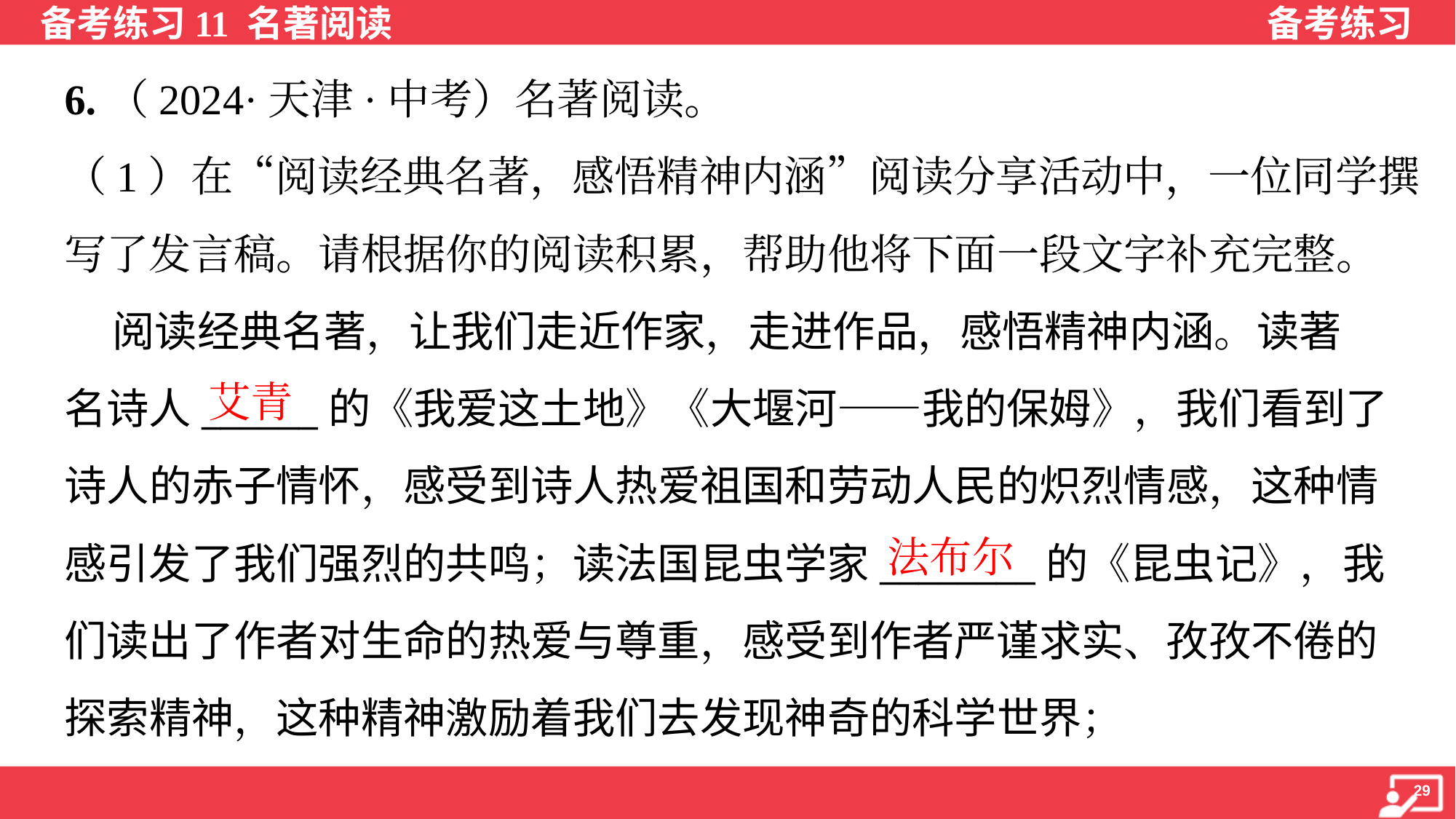

6.（2024·天津·中考）名著阅读。
（1）在“阅读经典名著，感悟精神内涵”阅读分享活动中，一位同学撰
写了发言稿。请根据你的阅读积累，帮助他将下面一段文字补充完整。
    阅读经典名著，让我们走近作家，走进作品，感悟精神内涵。读著
名诗人______的《我爱这土地》《大堰河——我的保姆》，我们看到了
诗人的赤子情怀，感受到诗人热爱祖国和劳动人民的炽烈情感，这种情
感引发了我们强烈的共鸣；读法国昆虫学家________的《昆虫记》，我
们读出了作者对生命的热爱与尊重，感受到作者严谨求实、孜孜不倦的
探索精神，这种精神激励着我们去发现神奇的科学世界；

艾青
法布尔